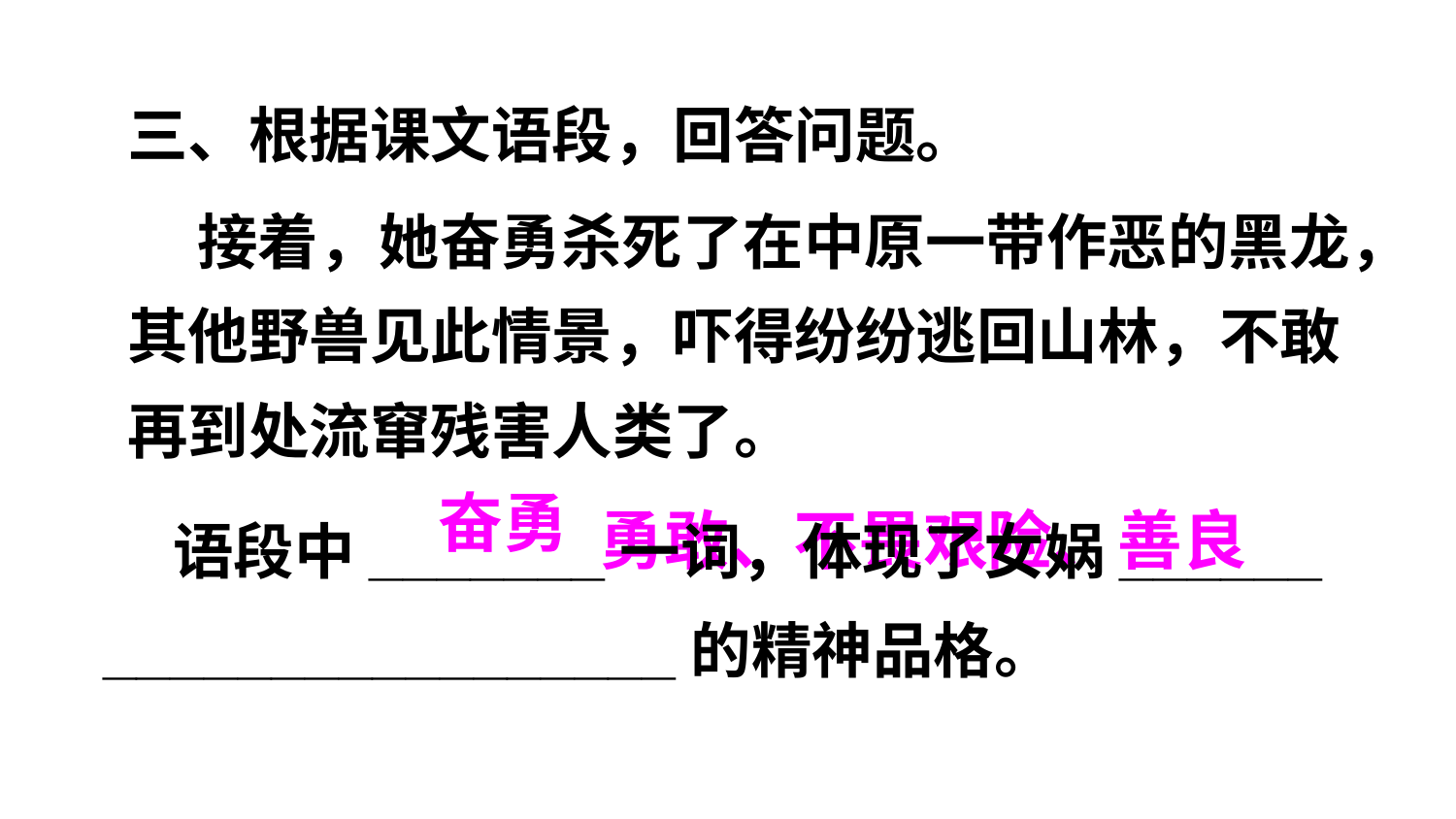

三、根据课文语段，回答问题。
    接着，她奋勇杀死了在中原一带作恶的黑龙，其他野兽见此情景，吓得纷纷逃回山林，不敢再到处流窜残害人类了。
                               勇敢、不畏艰险、善良
奋勇
    语段中_______一词，体现了女娲______
_________________的精神品格。